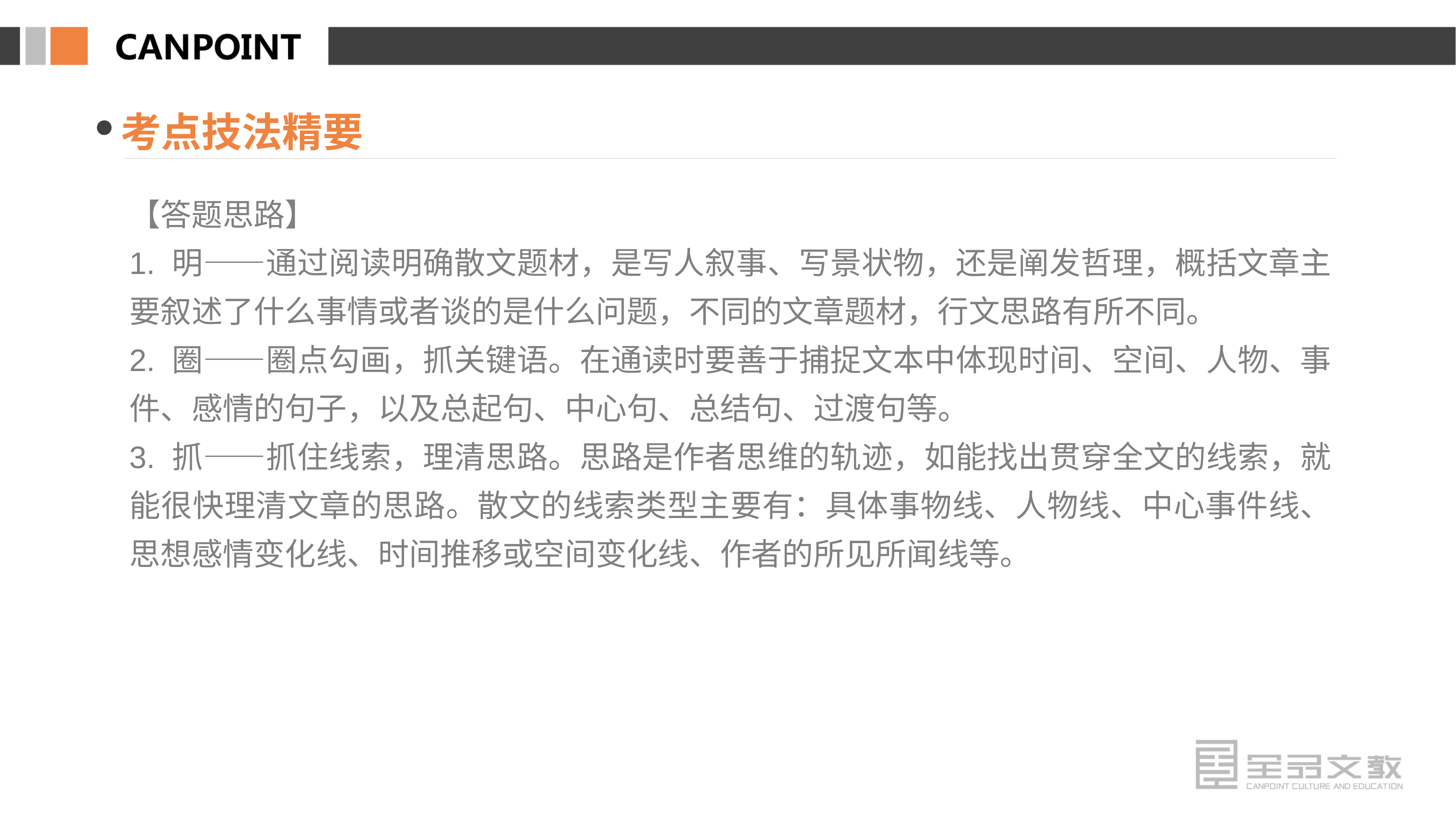

考点技法精要

【答题思路】
1. 明——通过阅读明确散文题材，是写人叙事、写景状物，还是阐发哲理，概括文章主要叙述了什么事情或者谈的是什么问题，不同的文章题材，行文思路有所不同。
2. 圈——圈点勾画，抓关键语。在通读时要善于捕捉文本中体现时间、空间、人物、事件、感情的句子，以及总起句、中心句、总结句、过渡句等。
3. 抓——抓住线索，理清思路。思路是作者思维的轨迹，如能找出贯穿全文的线索，就能很快理清文章的思路。散文的线索类型主要有：具体事物线、人物线、中心事件线、思想感情变化线、时间推移或空间变化线、作者的所见所闻线等。